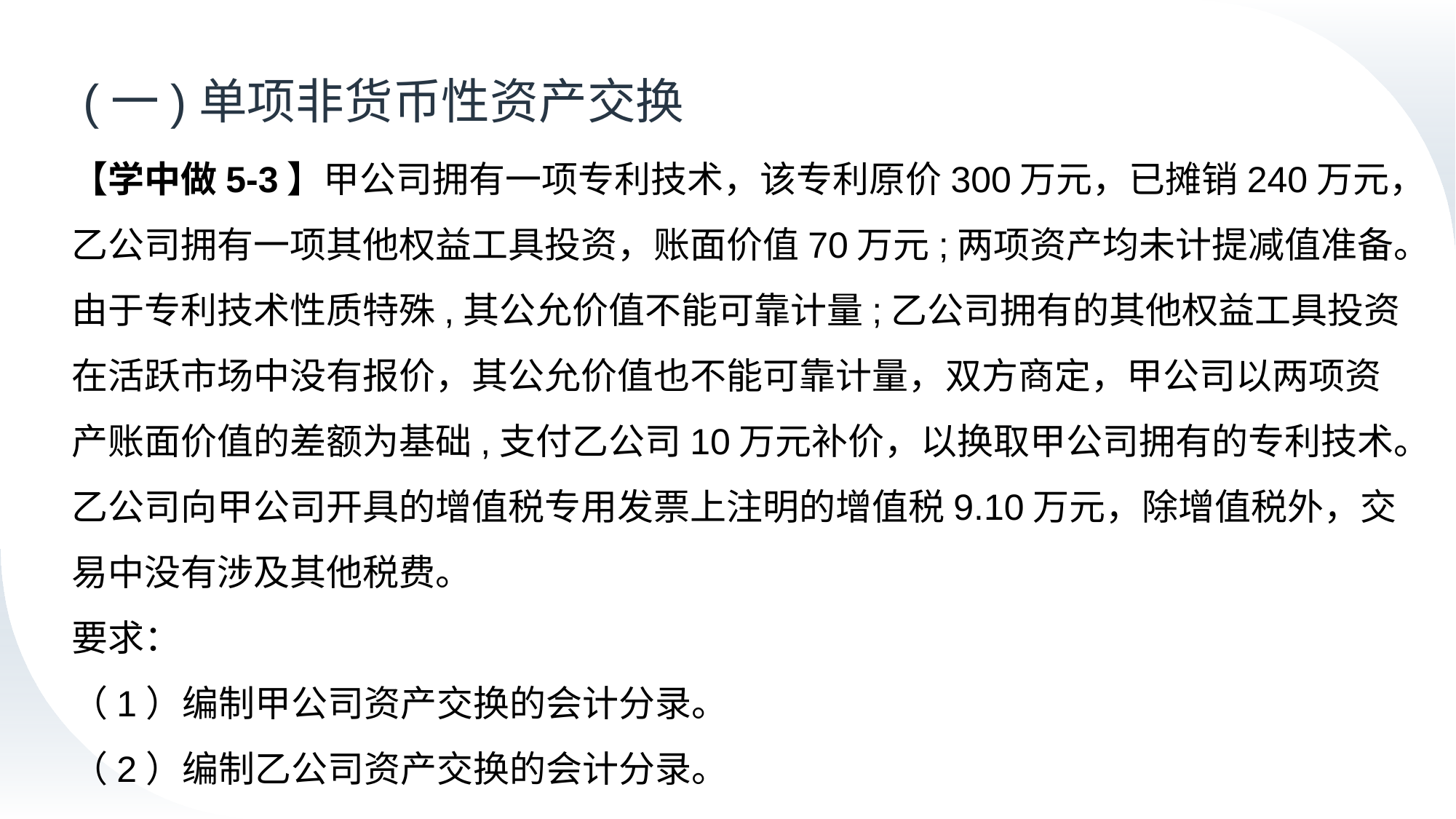

# (一)单项非货币性资产交换
【学中做5-3】甲公司拥有一项专利技术，该专利原价300万元，已摊销240万元，乙公司拥有一项其他权益工具投资，账面价值70万元;两项资产均未计提减值准备。由于专利技术性质特殊,其公允价值不能可靠计量;乙公司拥有的其他权益工具投资在活跃市场中没有报价，其公允价值也不能可靠计量，双方商定，甲公司以两项资产账面价值的差额为基础,支付乙公司10万元补价，以换取甲公司拥有的专利技术。乙公司向甲公司开具的增值税专用发票上注明的增值税9.10万元，除增值税外，交易中没有涉及其他税费。
要求：
（1）编制甲公司资产交换的会计分录。
（2）编制乙公司资产交换的会计分录。